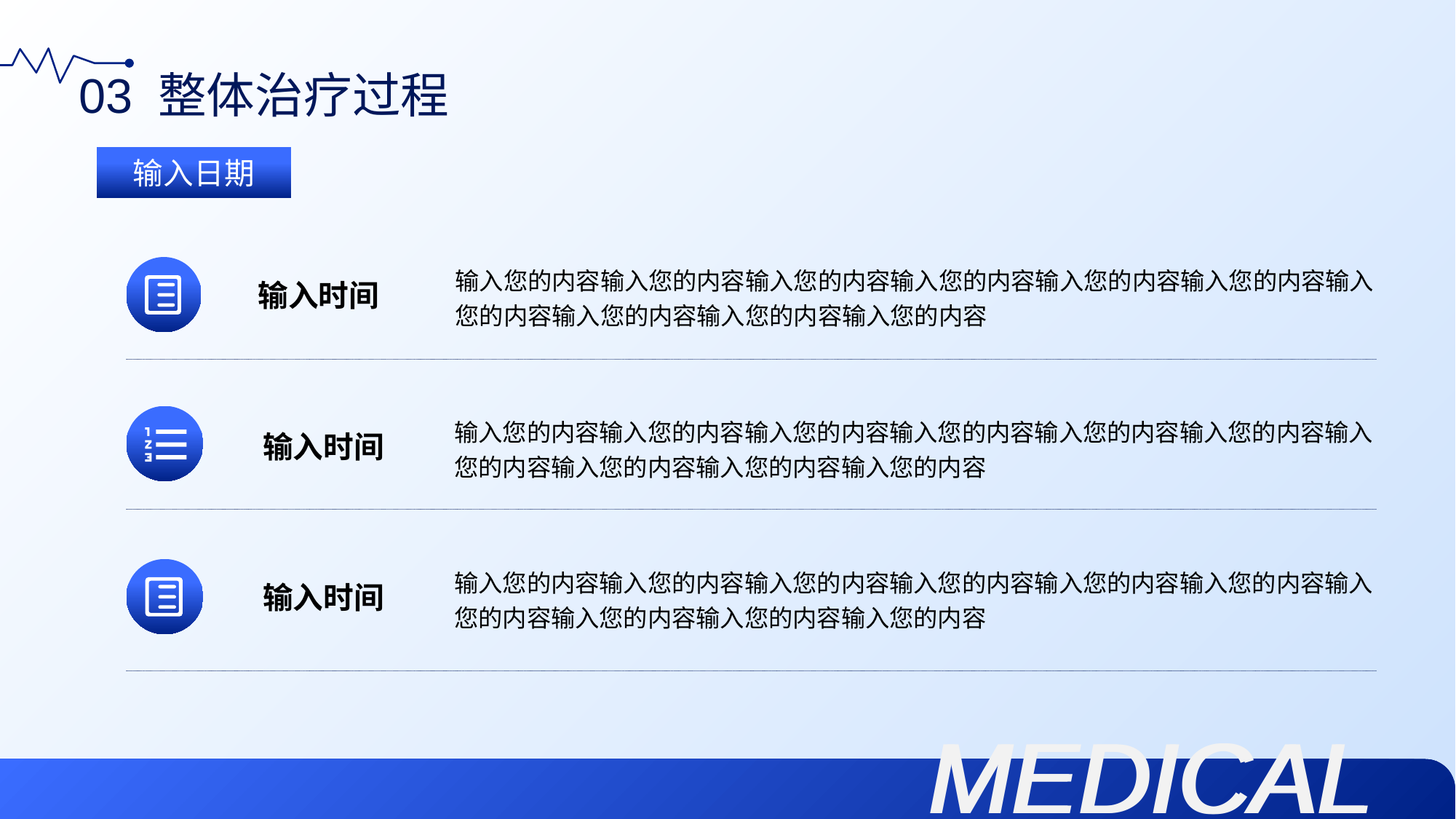

03 整体治疗过程
输入日期
输入您的内容输入您的内容输入您的内容输入您的内容输入您的内容输入您的内容输入您的内容输入您的内容输入您的内容输入您的内容

输入时间

输入您的内容输入您的内容输入您的内容输入您的内容输入您的内容输入您的内容输入您的内容输入您的内容输入您的内容输入您的内容
输入时间
输入您的内容输入您的内容输入您的内容输入您的内容输入您的内容输入您的内容输入您的内容输入您的内容输入您的内容输入您的内容

输入时间
MEDICAL
MEDICAL